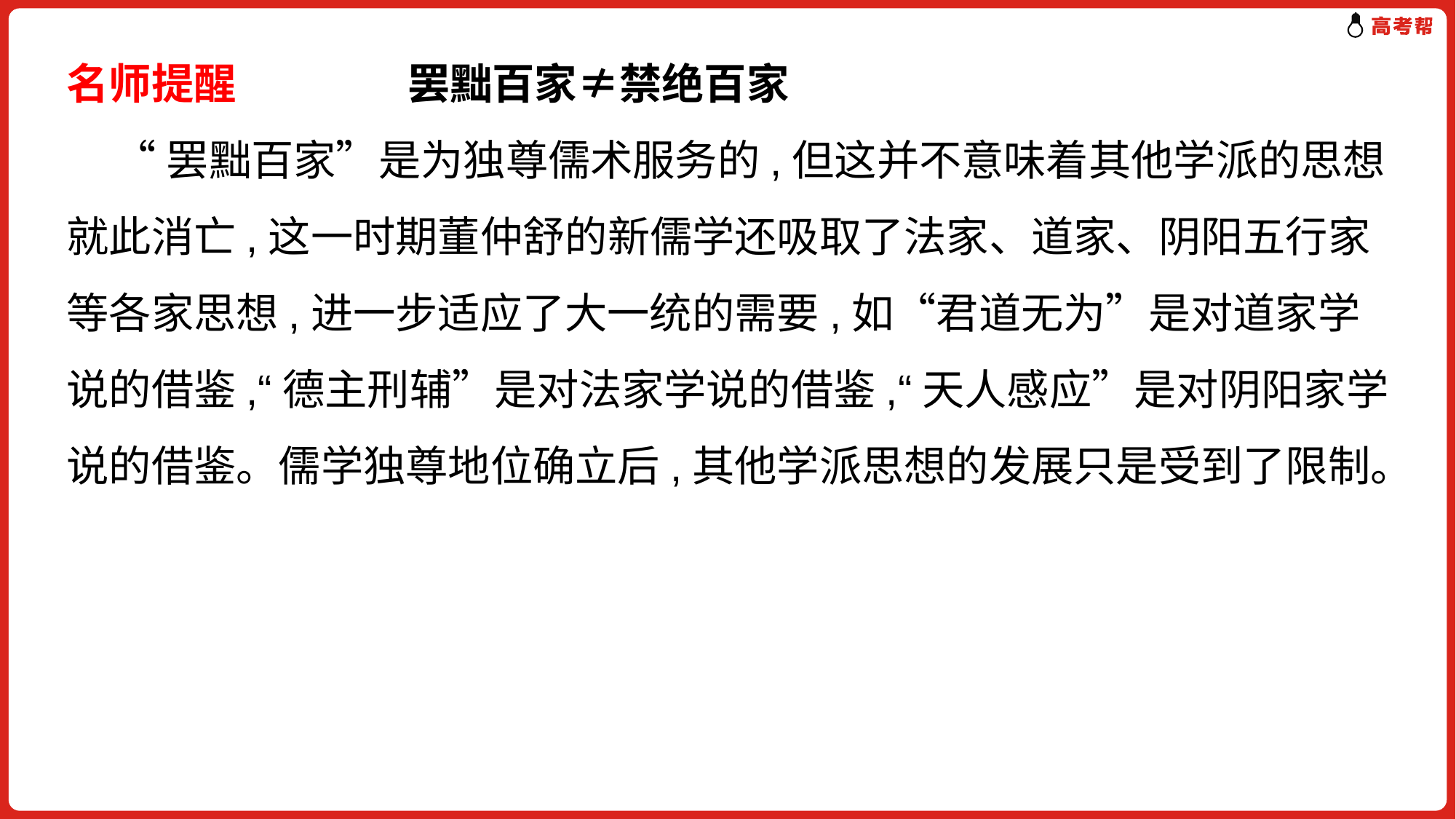

名师提醒　　         罢黜百家≠禁绝百家
     “罢黜百家”是为独尊儒术服务的,但这并不意味着其他学派的思想就此消亡,这一时期董仲舒的新儒学还吸取了法家、道家、阴阳五行家等各家思想,进一步适应了大一统的需要,如“君道无为”是对道家学说的借鉴,“德主刑辅”是对法家学说的借鉴,“天人感应”是对阴阳家学说的借鉴。儒学独尊地位确立后,其他学派思想的发展只是受到了限制。